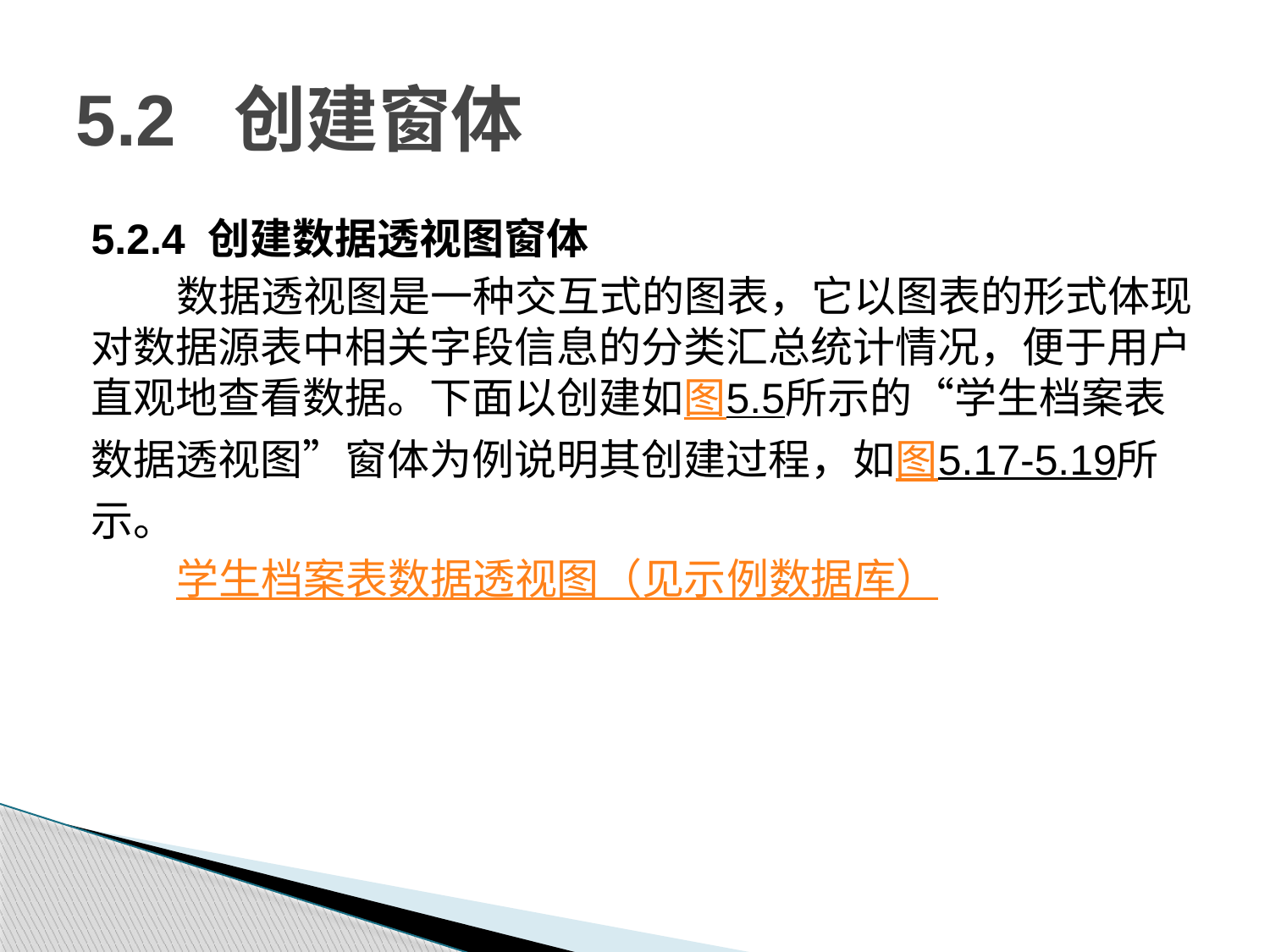

# 5.2  创建窗体
5.2.4 创建数据透视图窗体
数据透视图是一种交互式的图表，它以图表的形式体现对数据源表中相关字段信息的分类汇总统计情况，便于用户直观地查看数据。下面以创建如图5.5所示的“学生档案表数据透视图”窗体为例说明其创建过程，如图5.17-5.19所示。
学生档案表数据透视图（见示例数据库）